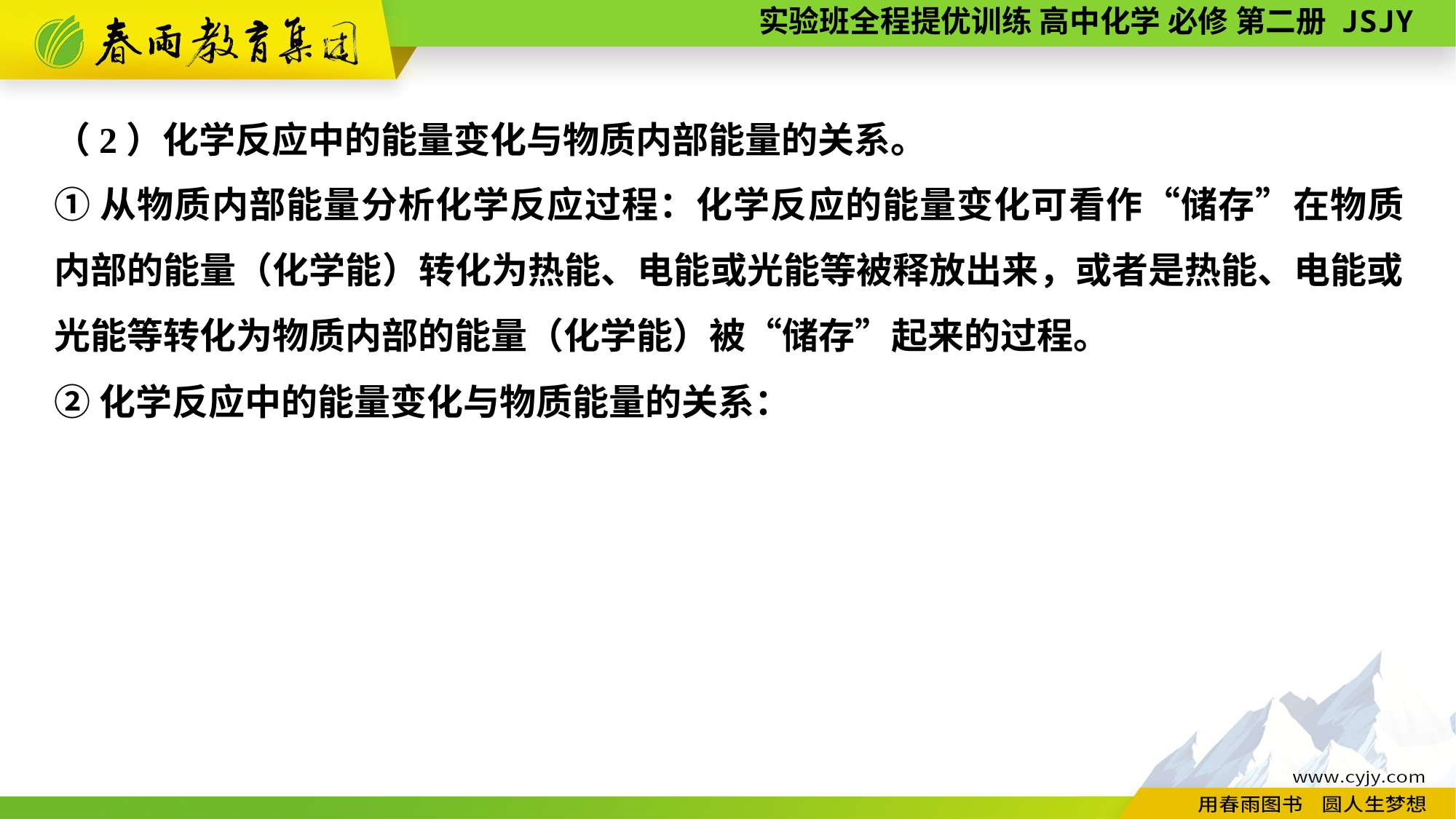

（2）化学反应中的能量变化与物质内部能量的关系。
①从物质内部能量分析化学反应过程：化学反应的能量变化可看作“储存”在物质内部的能量（化学能）转化为热能、电能或光能等被释放出来，或者是热能、电能或光能等转化为物质内部的能量（化学能）被“储存”起来的过程。
②化学反应中的能量变化与物质能量的关系：